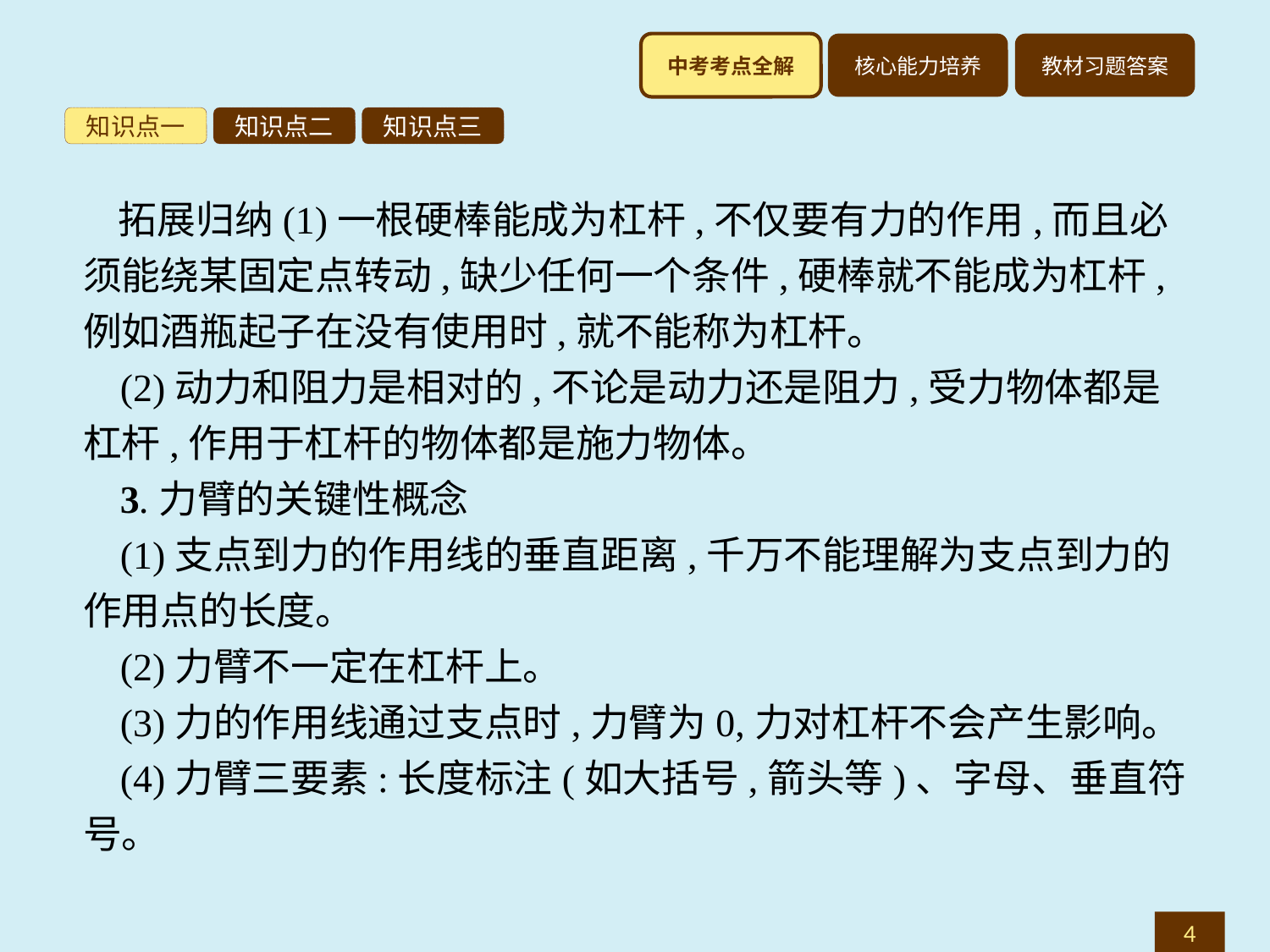

知识点一
知识点二
知识点三
拓展归纳(1)一根硬棒能成为杠杆,不仅要有力的作用,而且必须能绕某固定点转动,缺少任何一个条件,硬棒就不能成为杠杆,例如酒瓶起子在没有使用时,就不能称为杠杆。
(2)动力和阻力是相对的,不论是动力还是阻力,受力物体都是杠杆,作用于杠杆的物体都是施力物体。
3.力臂的关键性概念
(1)支点到力的作用线的垂直距离,千万不能理解为支点到力的作用点的长度。
(2)力臂不一定在杠杆上。
(3)力的作用线通过支点时,力臂为0,力对杠杆不会产生影响。
(4)力臂三要素:长度标注(如大括号,箭头等)、字母、垂直符号。